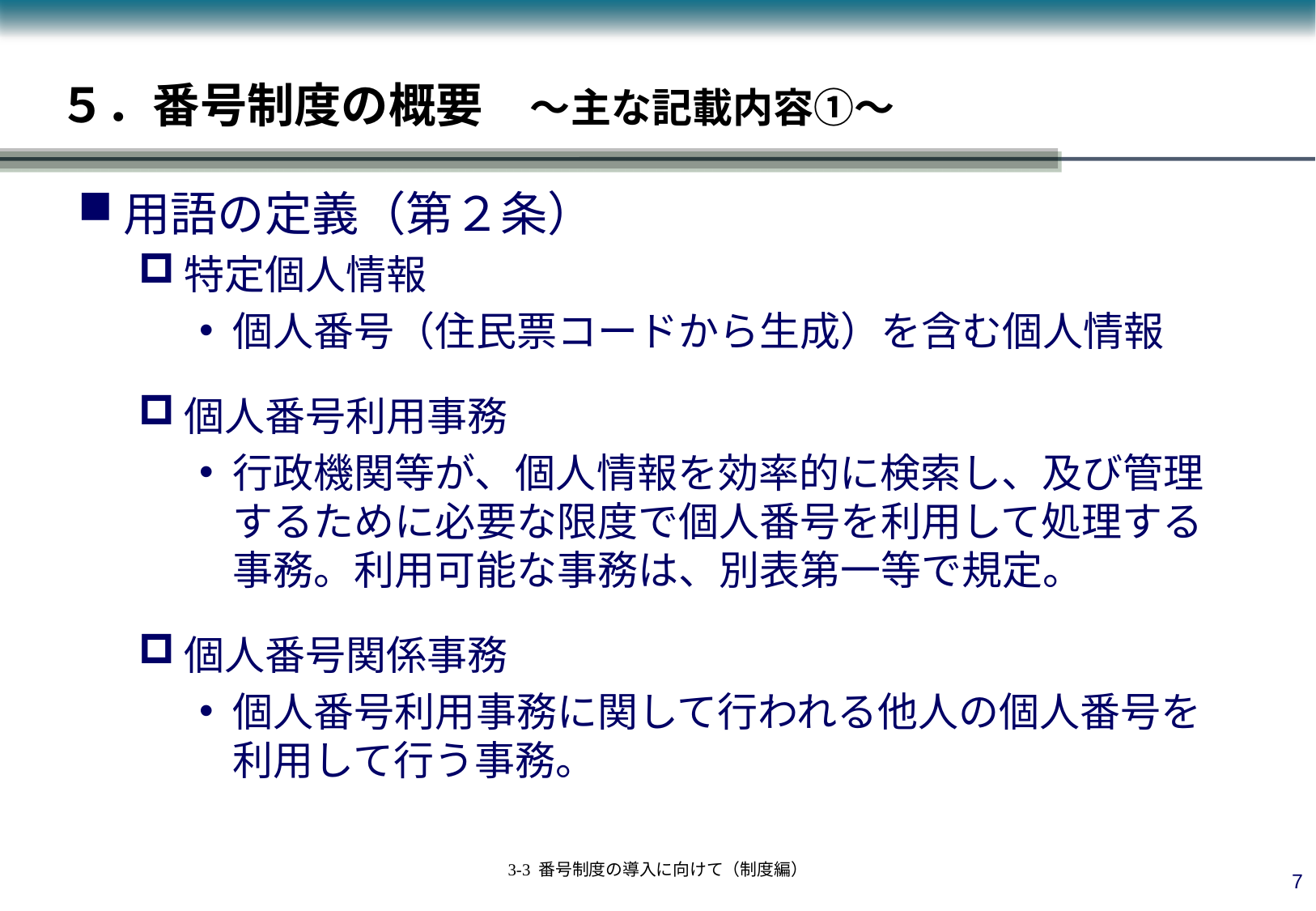

# ５．番号制度の概要　～主な記載内容①～
用語の定義（第２条）
特定個人情報
個人番号（住民票コードから生成）を含む個人情報

個人番号利用事務
行政機関等が、個人情報を効率的に検索し、及び管理するために必要な限度で個人番号を利用して処理する事務。利用可能な事務は、別表第一等で規定。

個人番号関係事務
個人番号利用事務に関して行われる他人の個人番号を利用して行う事務。
7
3-3 番号制度の導入に向けて（制度編）